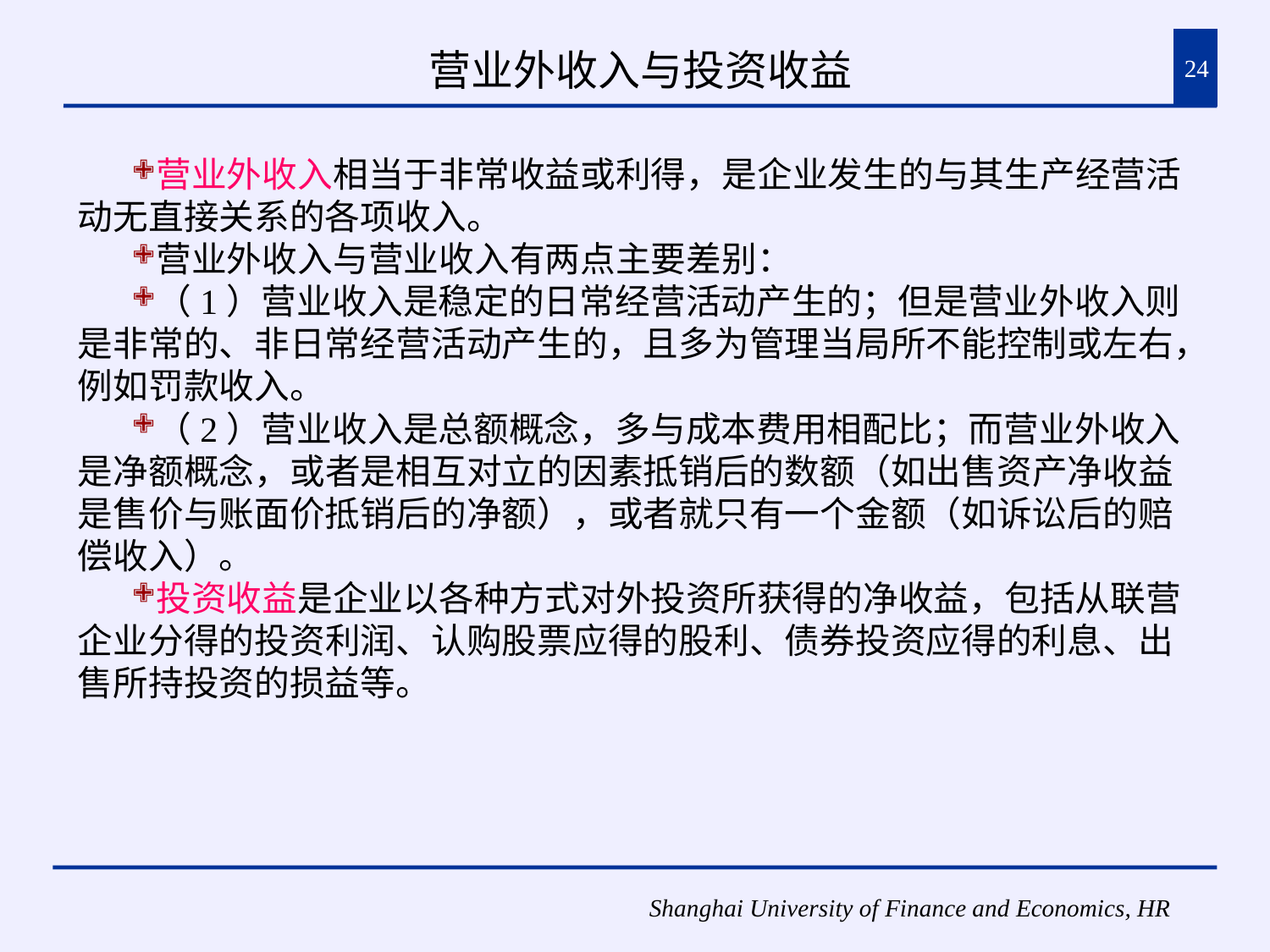

# 营业外收入与投资收益
24
营业外收入相当于非常收益或利得，是企业发生的与其生产经营活动无直接关系的各项收入。
营业外收入与营业收入有两点主要差别：
（1）营业收入是稳定的日常经营活动产生的；但是营业外收入则是非常的、非日常经营活动产生的，且多为管理当局所不能控制或左右，例如罚款收入。
（2）营业收入是总额概念，多与成本费用相配比；而营业外收入是净额概念，或者是相互对立的因素抵销后的数额（如出售资产净收益是售价与账面价抵销后的净额），或者就只有一个金额（如诉讼后的赔偿收入）。
投资收益是企业以各种方式对外投资所获得的净收益，包括从联营企业分得的投资利润、认购股票应得的股利、债券投资应得的利息、出售所持投资的损益等。